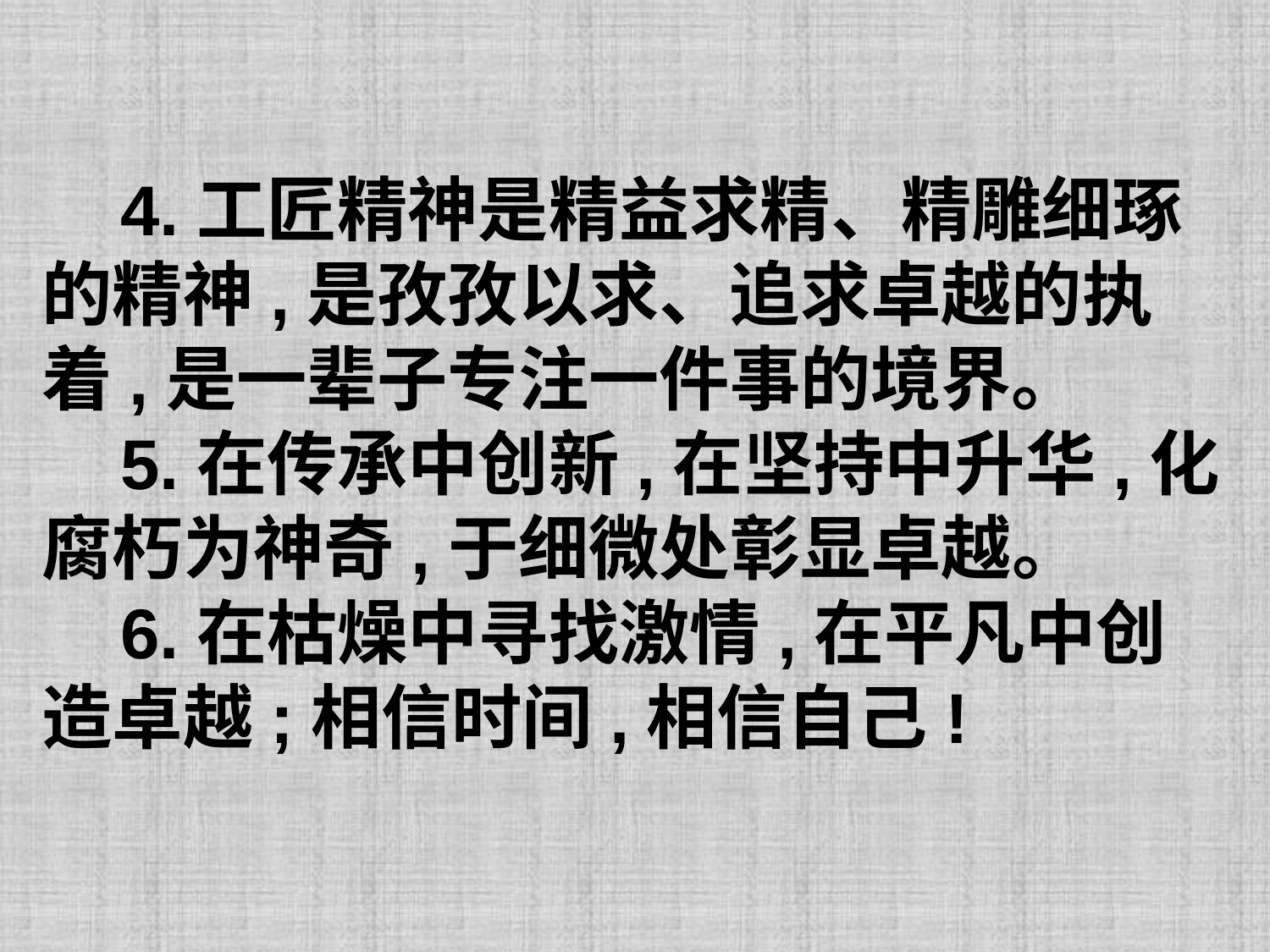

4.工匠精神是精益求精、精雕细琢的精神,是孜孜以求、追求卓越的执着,是一辈子专注一件事的境界。
    5.在传承中创新,在坚持中升华,化腐朽为神奇,于细微处彰显卓越。
    6.在枯燥中寻找激情,在平凡中创造卓越;相信时间,相信自己!